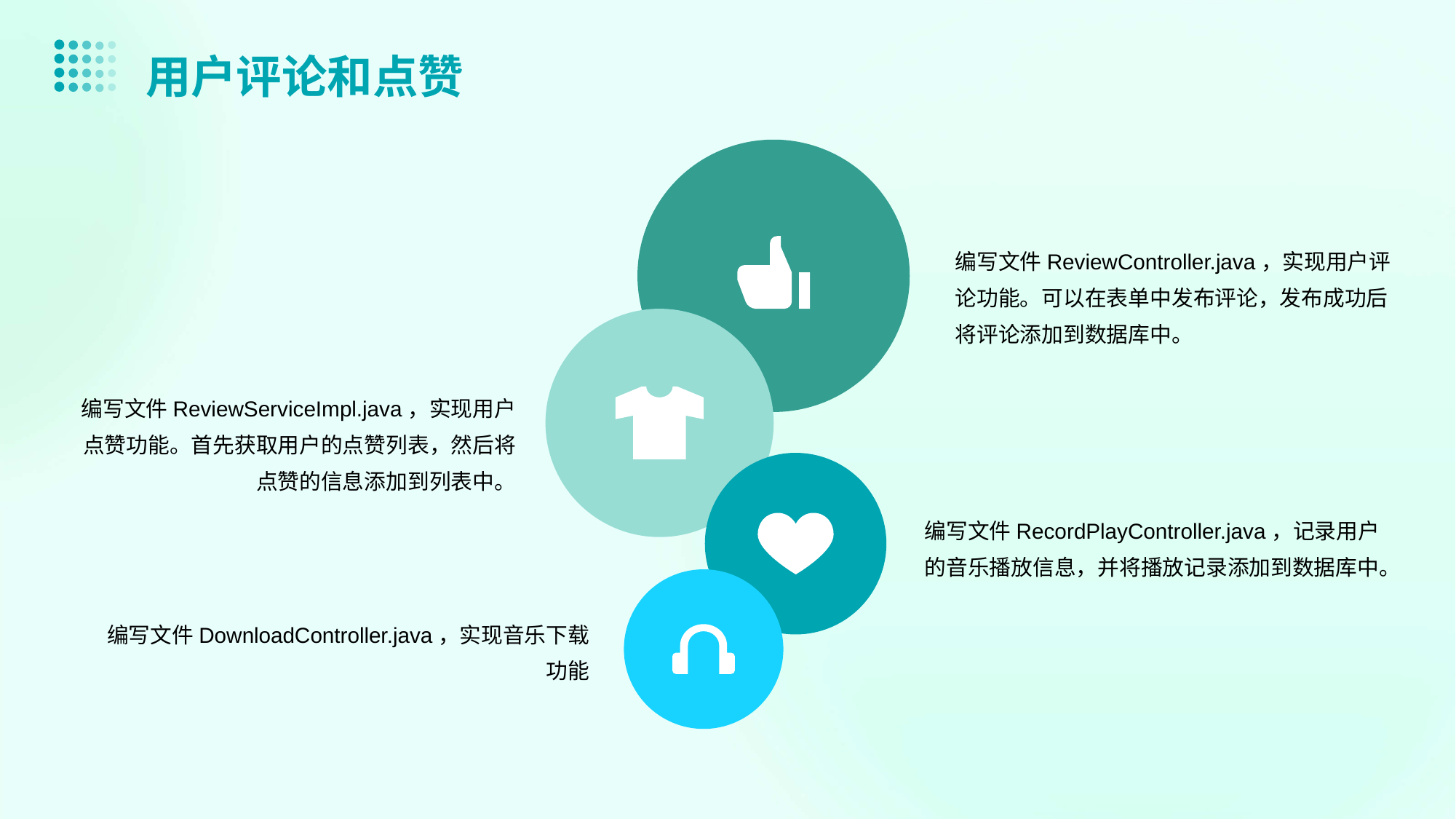

用户评论和点赞

编写文件ReviewController.java，实现用户评论功能。可以在表单中发布评论，发布成功后将评论添加到数据库中。

编写文件ReviewServiceImpl.java，实现用户点赞功能。首先获取用户的点赞列表，然后将点赞的信息添加到列表中。

编写文件RecordPlayController.java，记录用户的音乐播放信息，并将播放记录添加到数据库中。

编写文件DownloadController.java，实现音乐下载功能